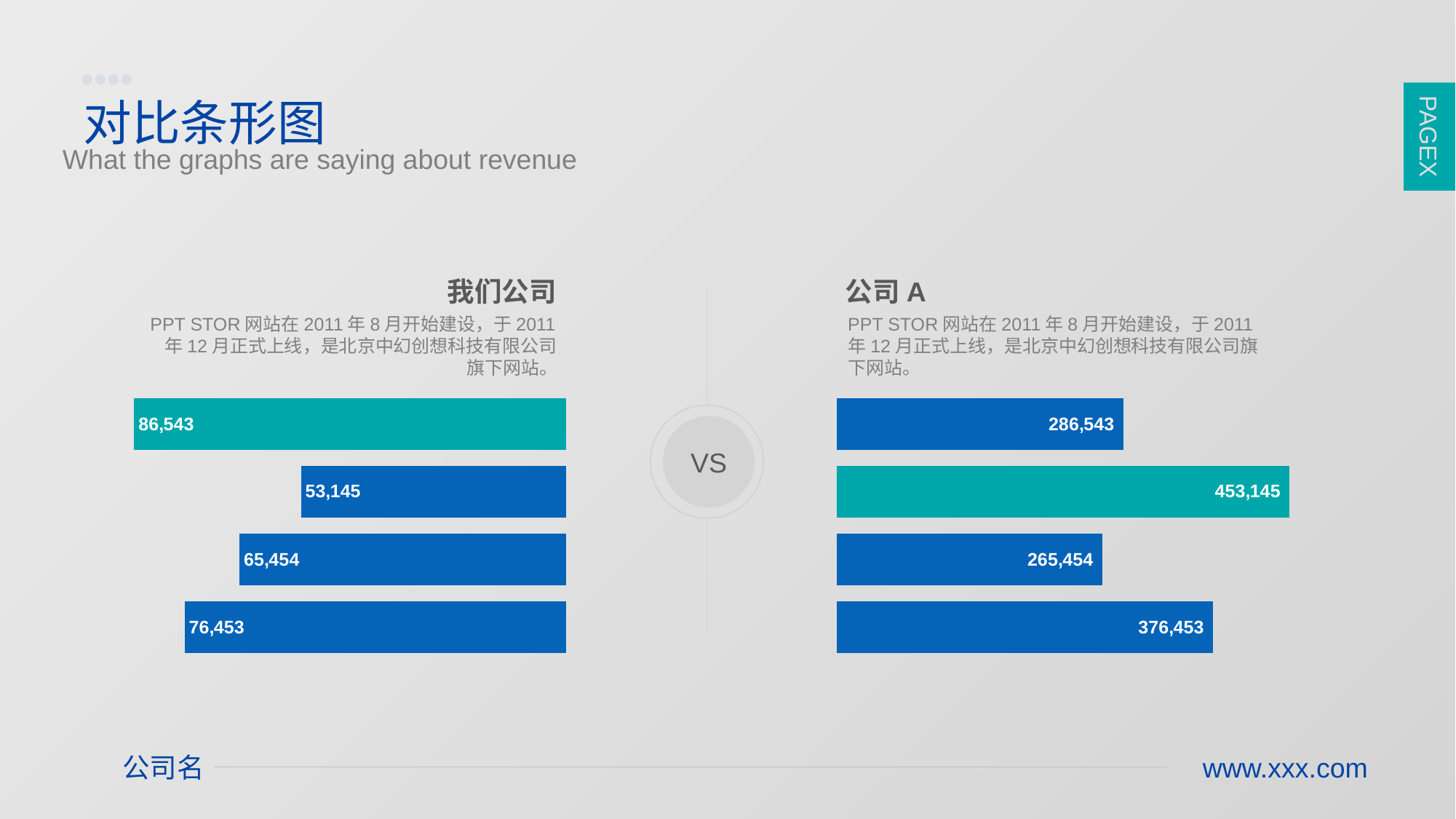

PAGE3
PAGEX
对比条形图
What the graphs are saying about revenue
我们公司
公司A
PPT STOR网站在2011年8月开始建设，于2011年12月正式上线，是北京中幻创想科技有限公司旗下网站。
PPT STOR网站在2011年8月开始建设，于2011年12月正式上线，是北京中幻创想科技有限公司旗下网站。

### Chart

| Category | 系列 1 |
|---|---|
| 类别 1 | 76453.0 |
| 类别 2 | 65454.0 |
| 类别 3 | 53145.0 |
| 类别 4 | 86543.0 |

### Chart

| Category | 系列 1 |
|---|---|
| 类别 1 | 376453.0 |
| 类别 2 | 265454.0 |
| 类别 3 | 453145.0 |
| 类别 4 | 286543.0 |
VS